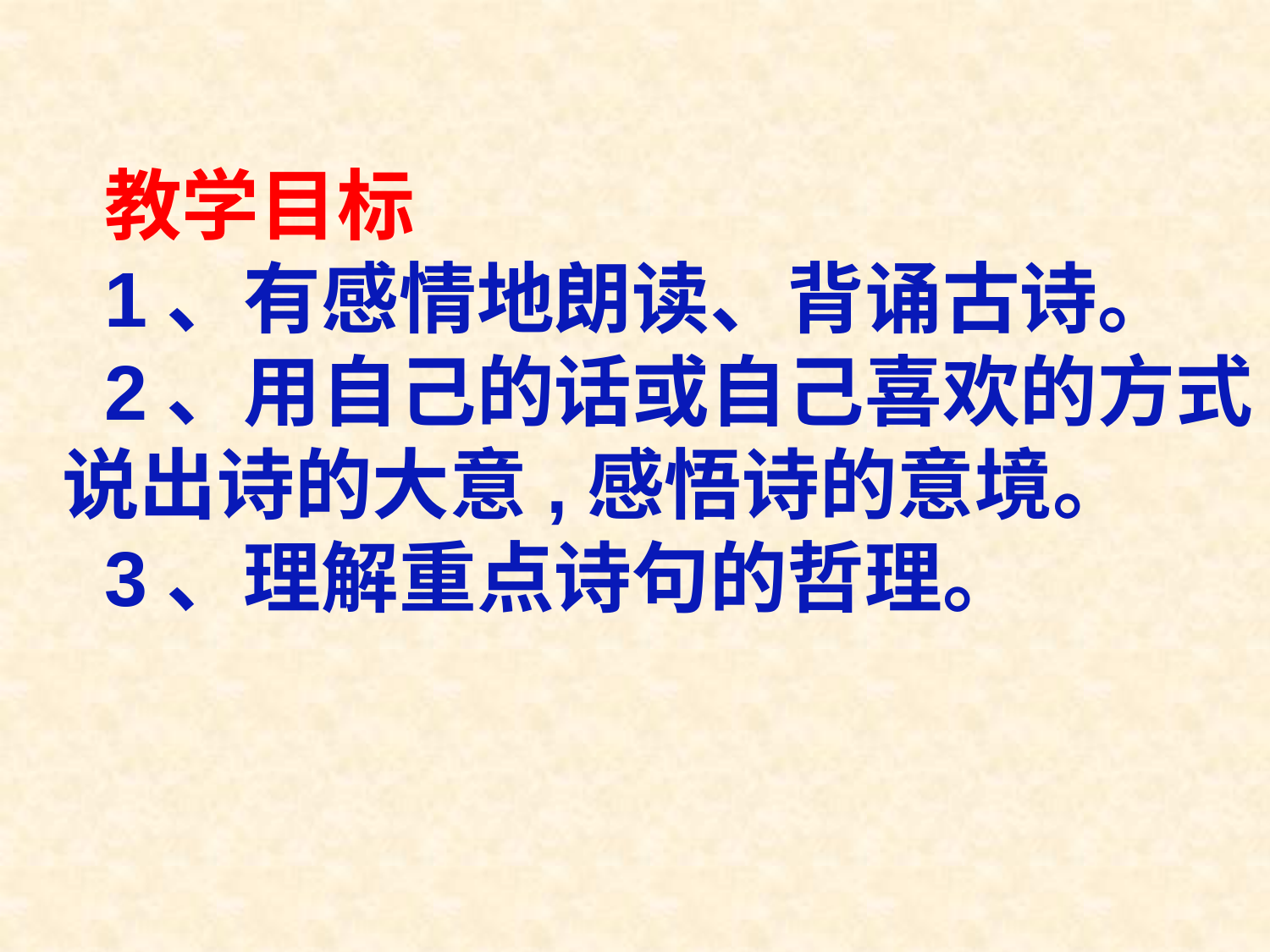

教学目标
1、有感情地朗读、背诵古诗。
2、用自己的话或自己喜欢的方式说出诗的大意,感悟诗的意境。
3、理解重点诗句的哲理。